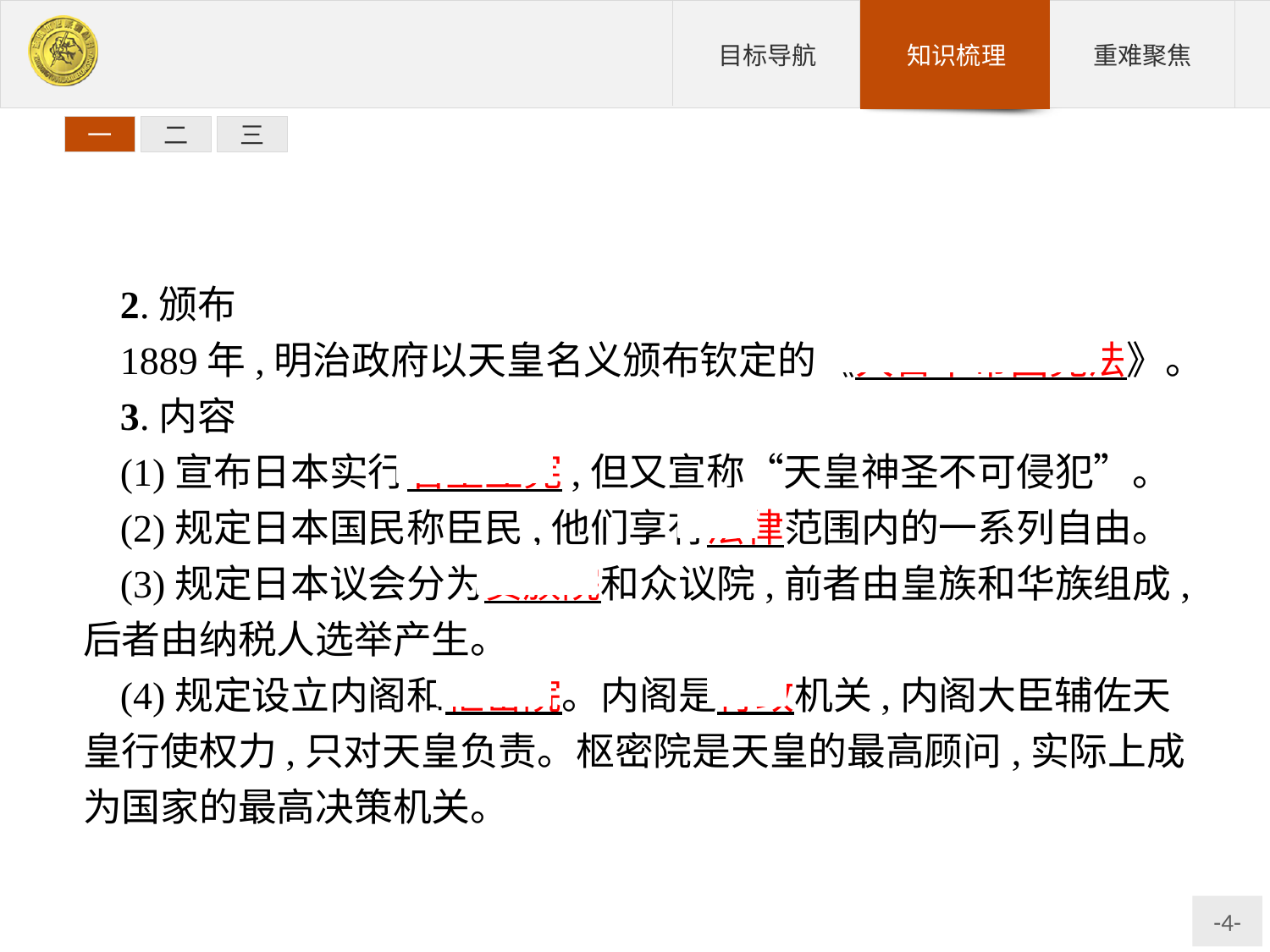

一
二
三
2.颁布
1889年,明治政府以天皇名义颁布钦定的《大日本帝国宪法》。
3.内容
(1)宣布日本实行君主立宪,但又宣称“天皇神圣不可侵犯”。
(2)规定日本国民称臣民,他们享有法律范围内的一系列自由。
(3)规定日本议会分为贵族院和众议院,前者由皇族和华族组成,后者由纳税人选举产生。
(4)规定设立内阁和枢密院。内阁是行政机关,内阁大臣辅佐天皇行使权力,只对天皇负责。枢密院是天皇的最高顾问,实际上成为国家的最高决策机关。